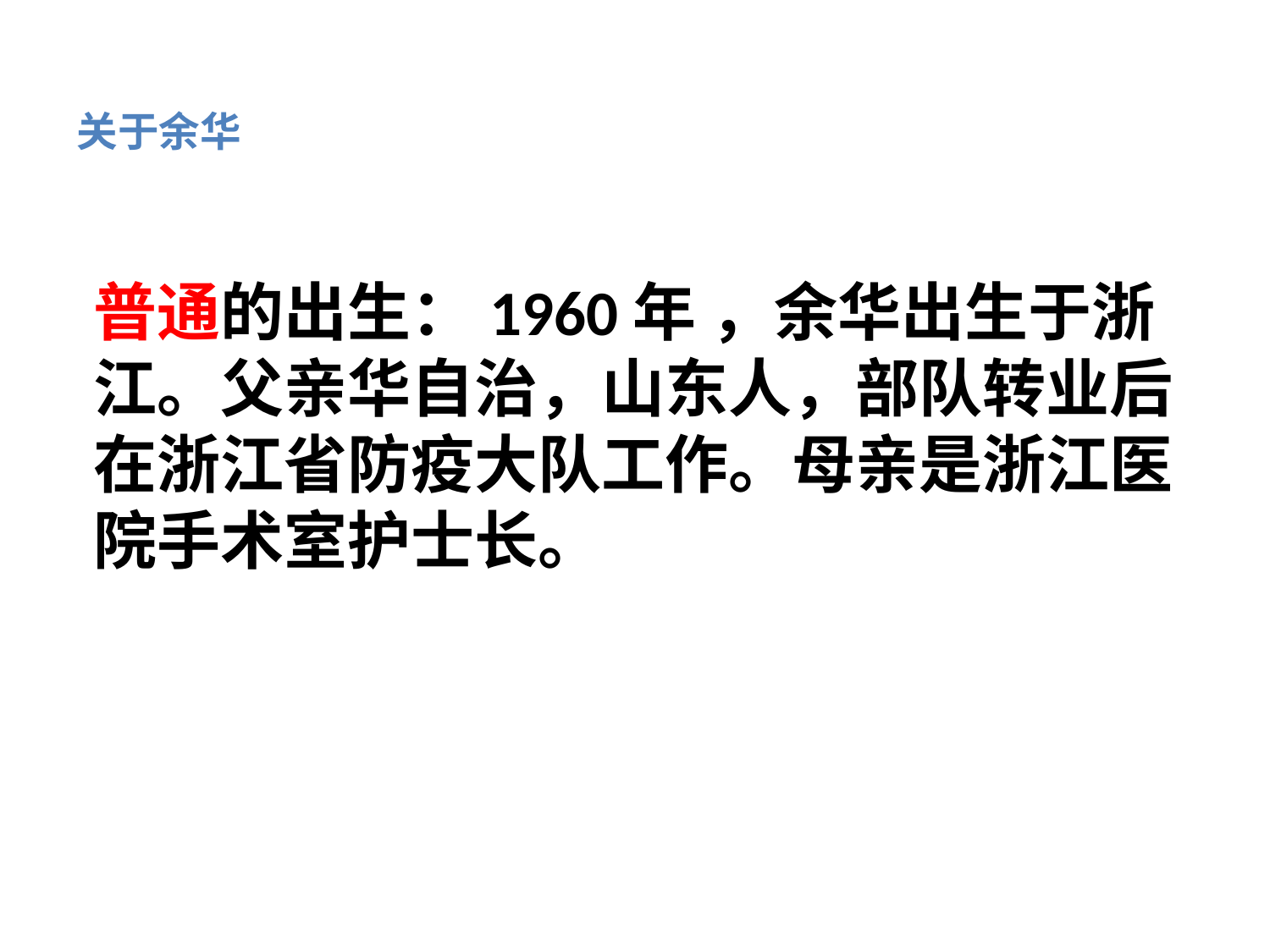

# 关于余华
普通的出生：1960年 ，余华出生于浙江。父亲华自治，山东人，部队转业后在浙江省防疫大队工作。母亲是浙江医院手术室护士长。